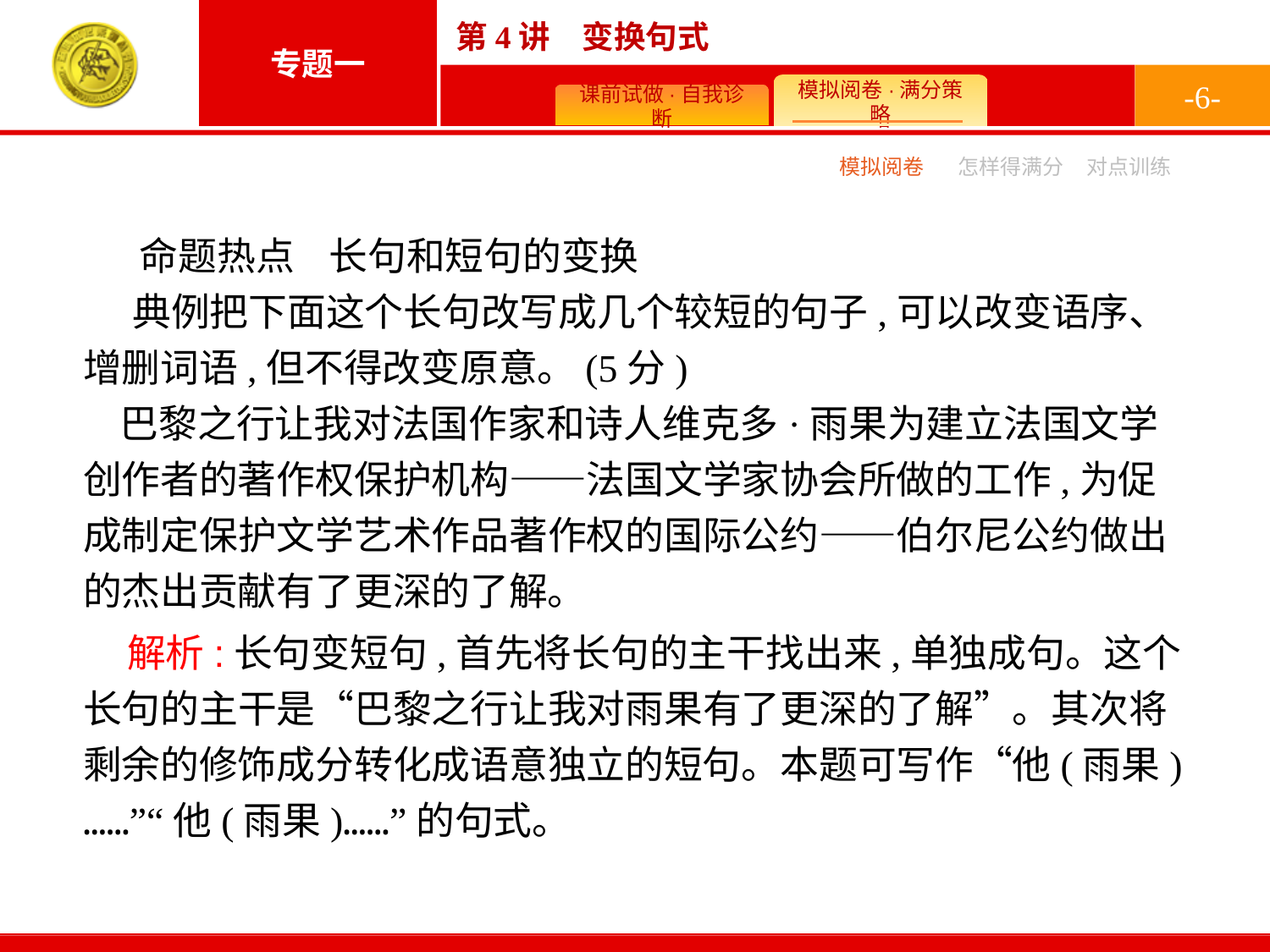

-6-
模拟阅卷
怎样得满分
对点训练
命题热点    长句和短句的变换
典例把下面这个长句改写成几个较短的句子,可以改变语序、增删词语,但不得改变原意。(5分)
巴黎之行让我对法国作家和诗人维克多·雨果为建立法国文学创作者的著作权保护机构——法国文学家协会所做的工作,为促成制定保护文学艺术作品著作权的国际公约——伯尔尼公约做出的杰出贡献有了更深的了解。
    解析:长句变短句,首先将长句的主干找出来,单独成句。这个长句的主干是“巴黎之行让我对雨果有了更深的了解”。其次将剩余的修饰成分转化成语意独立的短句。本题可写作“他(雨果)……”“他(雨果)……”的句式。